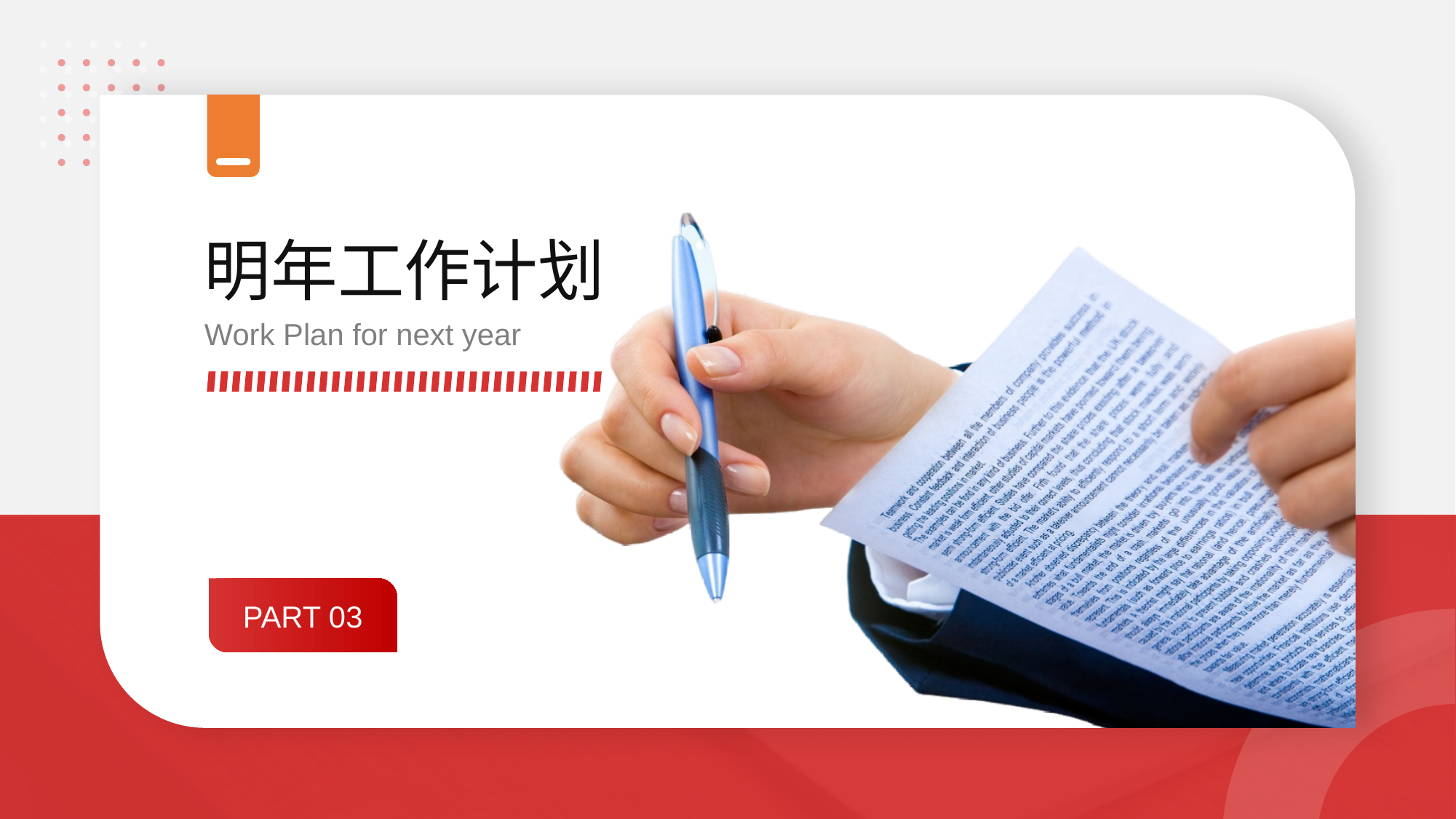

明年工作计划
Work Plan for next year

PART 03